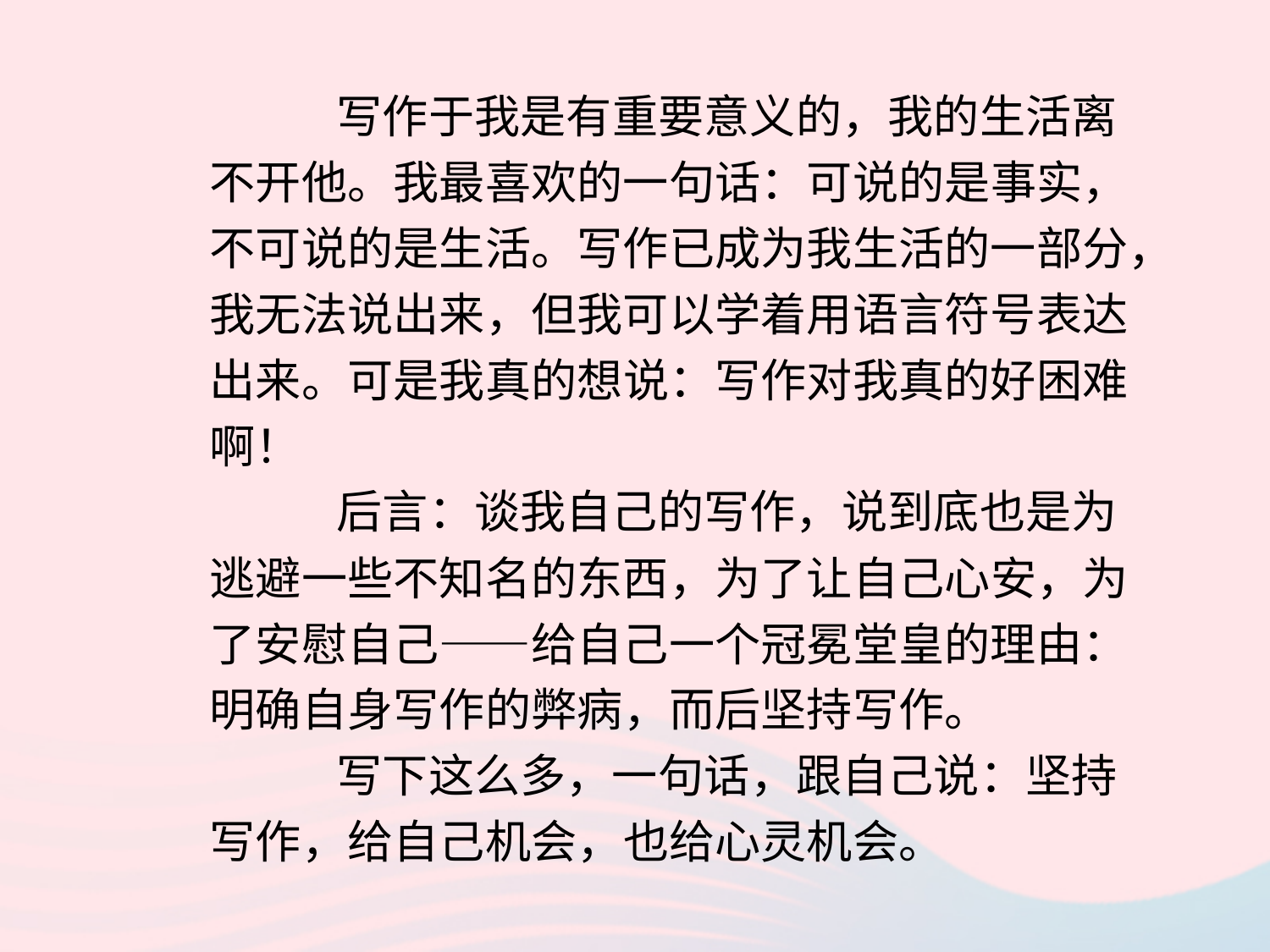

写作于我是有重要意义的，我的生活离不开他。我最喜欢的一句话：可说的是事实，不可说的是生活。写作已成为我生活的一部分，我无法说出来，但我可以学着用语言符号表达出来。可是我真的想说：写作对我真的好困难啊！
	后言：谈我自己的写作，说到底也是为逃避一些不知名的东西，为了让自己心安，为了安慰自己——给自己一个冠冕堂皇的理由：明确自身写作的弊病，而后坚持写作。
	写下这么多，一句话，跟自己说：坚持写作，给自己机会，也给心灵机会。